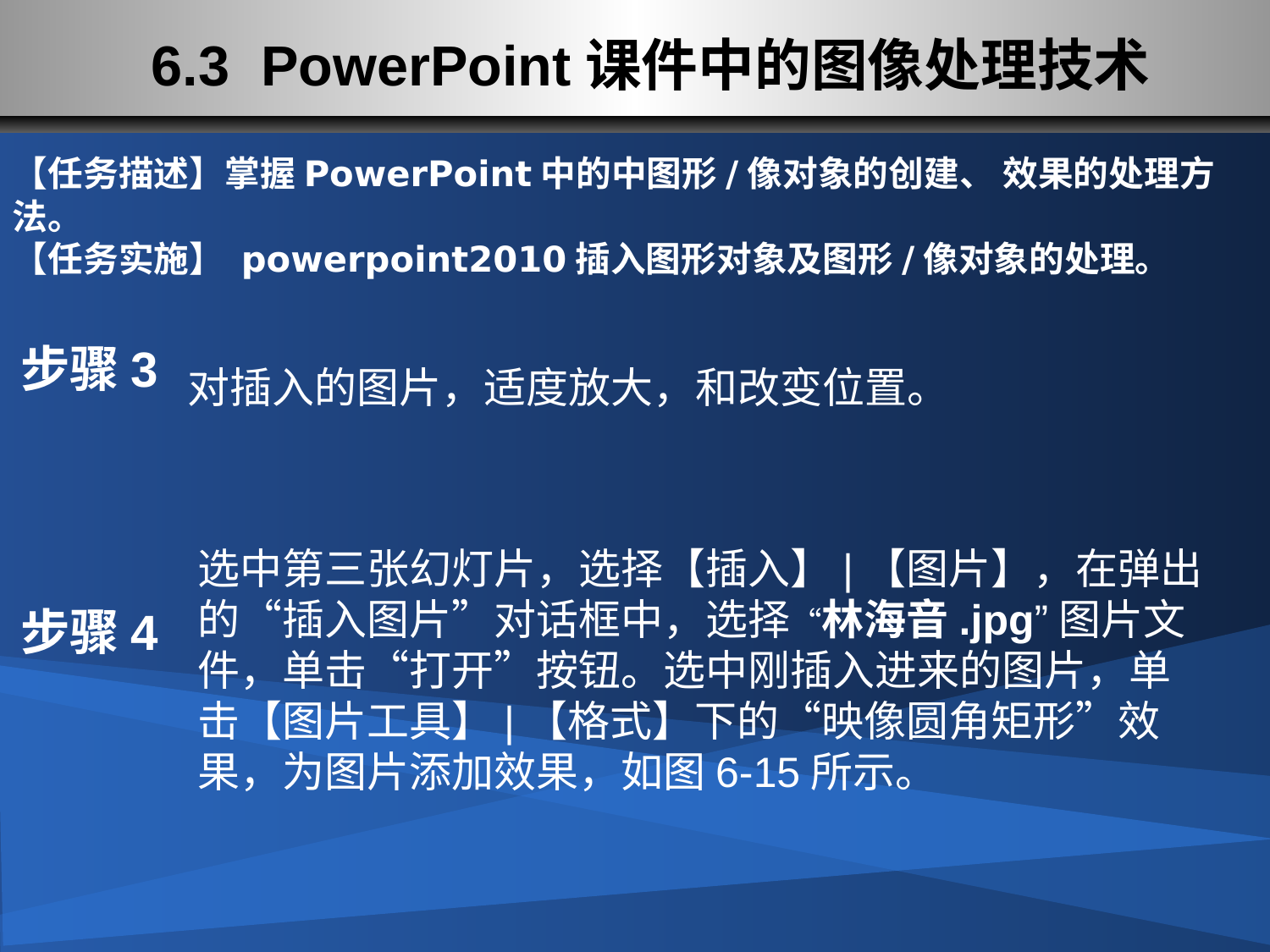

# 6.3  PowerPoint课件中的图像处理技术
【任务描述】掌握PowerPoint中的中图形/像对象的创建、 效果的处理方法。
【任务实施】 powerpoint2010插入图形对象及图形/像对象的处理。
步骤3

对插入的图片，适度放大，和改变位置。
选中第三张幻灯片，选择【插入】|【图片】，在弹出的“插入图片”对话框中，选择“林海音.jpg”图片文件，单击“打开”按钮。选中刚插入进来的图片，单击【图片工具】|【格式】下的“映像圆角矩形”效果，为图片添加效果，如图6-15所示。
步骤4